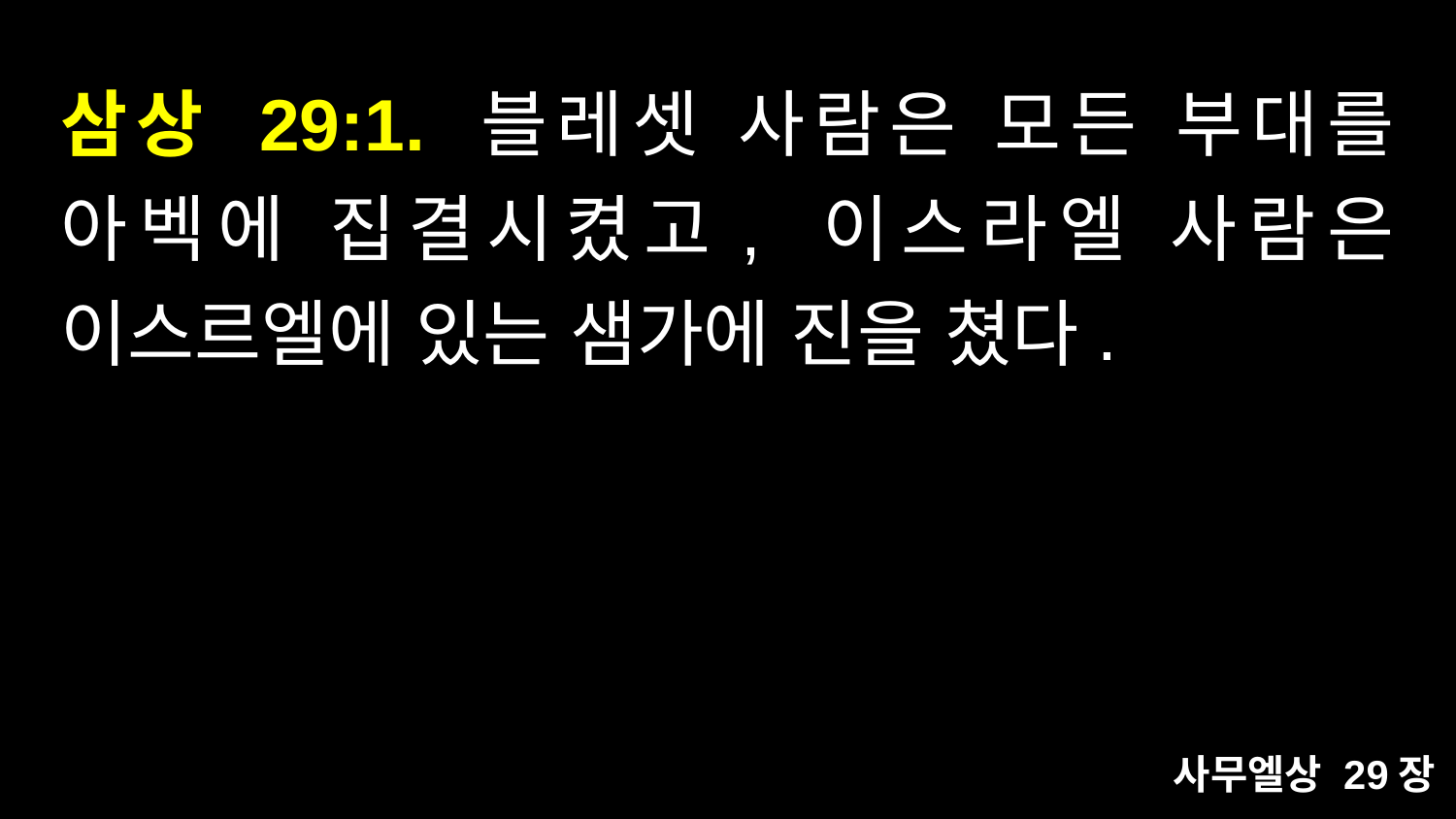

# 삼상 29:1. 블레셋 사람은 모든 부대를 아벡에 집결시켰고, 이스라엘 사람은 이스르엘에 있는 샘가에 진을 쳤다.
사무엘상 29장